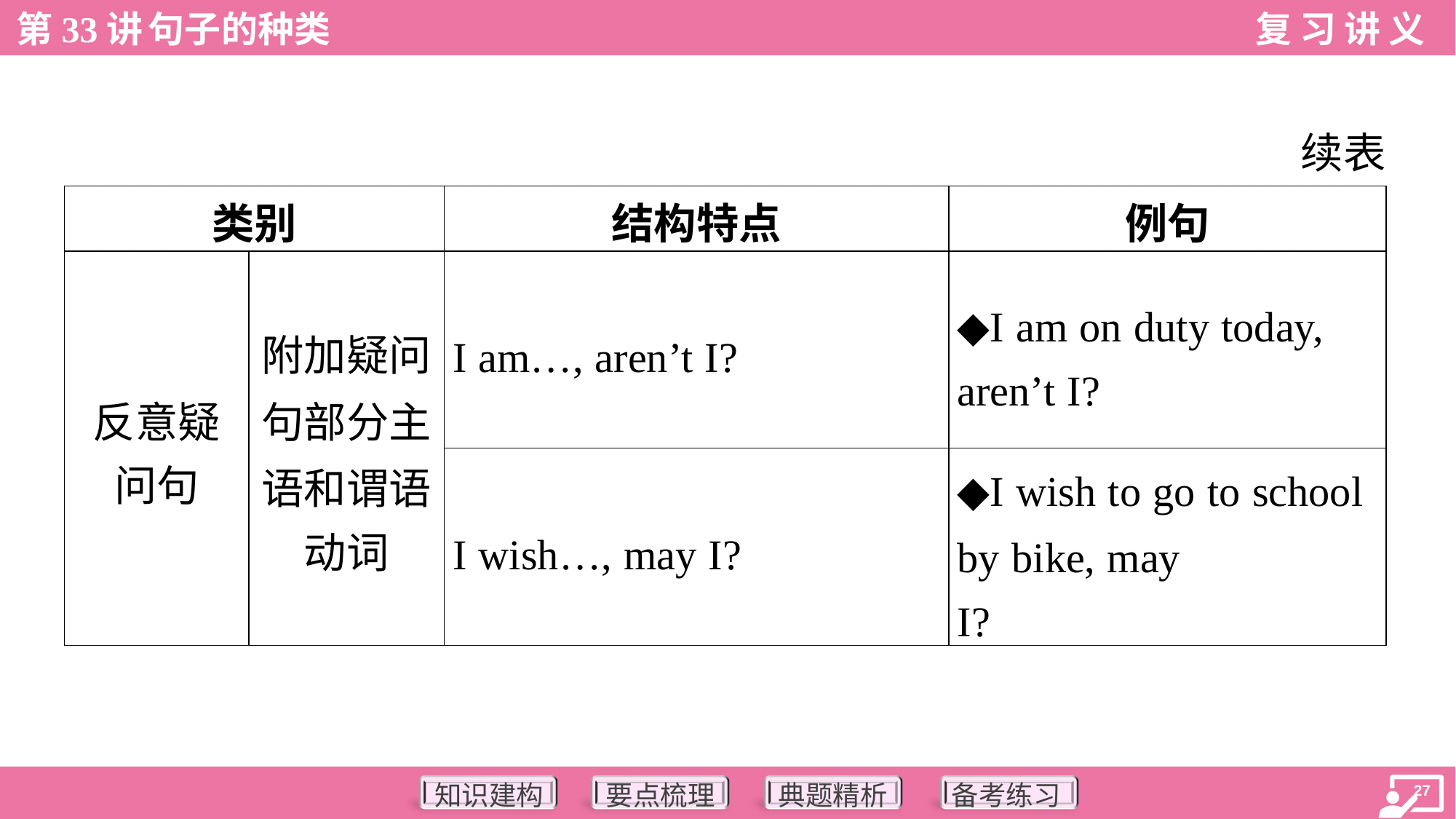

续表
| 类别 |  | 结构特点 | 例句 |
| --- | --- | --- | --- |
| 反意疑 问句 | 附加疑问 句部分主 语和谓语 动词 | I am…, aren’t I? | ◆I am on duty today, aren’t I? |
|  |  | I wish…, may I? | ◆I wish to go to school by bike, may I? |